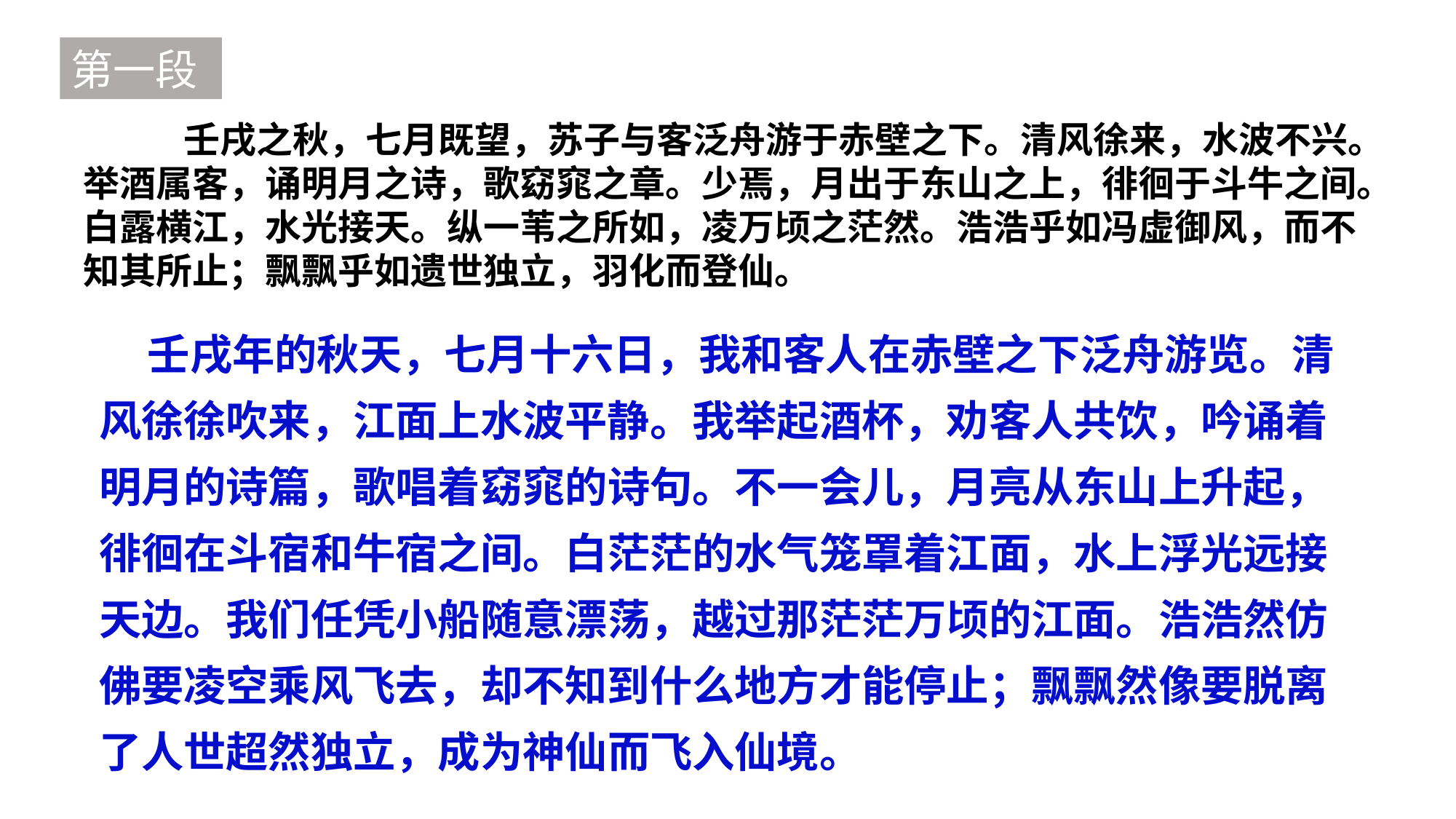

第一段
         壬戌之秋，七月既望，苏子与客泛舟游于赤壁之下。清风徐来，水波不兴。举酒属客，诵明月之诗，歌窈窕之章。少焉，月出于东山之上，徘徊于斗牛之间。白露横江，水光接天。纵一苇之所如，凌万顷之茫然。浩浩乎如冯虚御风，而不知其所止；飘飘乎如遗世独立，羽化而登仙。
    壬戌年的秋天，七月十六日，我和客人在赤壁之下泛舟游览。清风徐徐吹来，江面上水波平静。我举起酒杯，劝客人共饮，吟诵着明月的诗篇，歌唱着窈窕的诗句。不一会儿，月亮从东山上升起，徘徊在斗宿和牛宿之间。白茫茫的水气笼罩着江面，水上浮光远接天边。我们任凭小船随意漂荡，越过那茫茫万顷的江面。浩浩然仿佛要凌空乘风飞去，却不知到什么地方才能停止；飘飘然像要脱离了人世超然独立，成为神仙而飞入仙境。